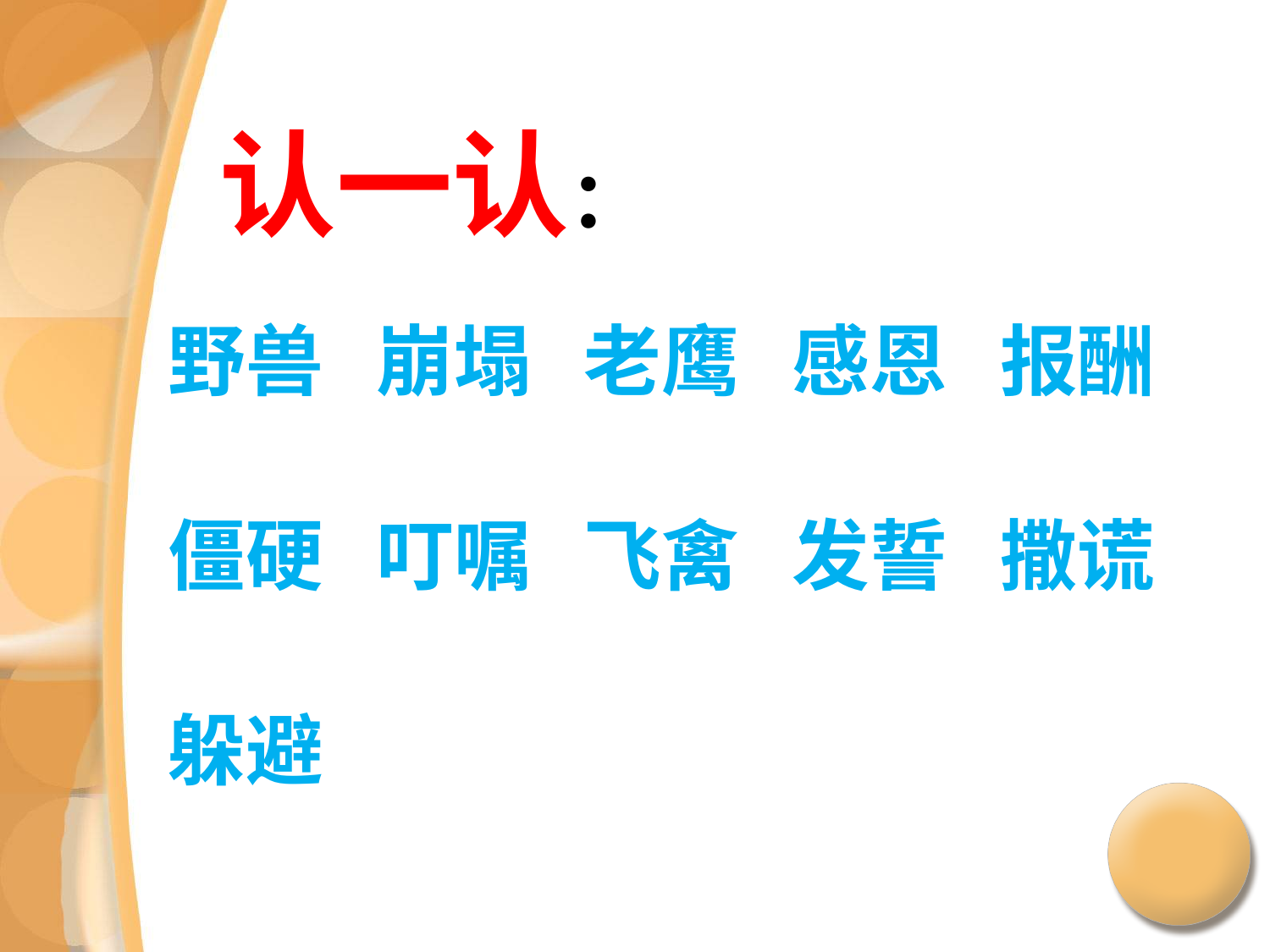

认一认：
野兽   崩塌   老鹰   感恩   报酬

僵硬   叮嘱   飞禽   发誓   撒谎

躲避